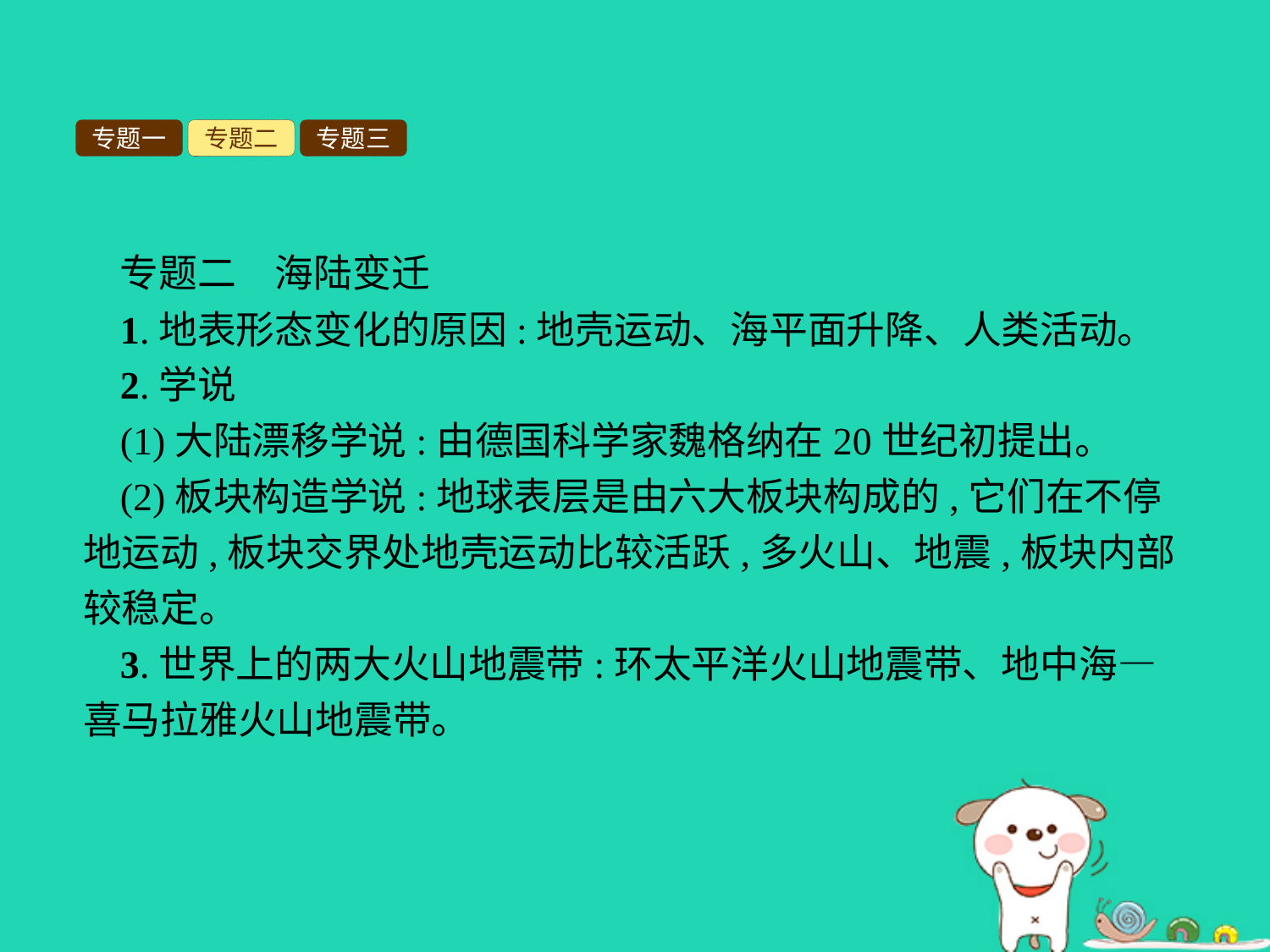

专题一
专题二
专题三
专题二　海陆变迁
1.地表形态变化的原因:地壳运动、海平面升降、人类活动。
2.学说
(1)大陆漂移学说:由德国科学家魏格纳在20世纪初提出。
(2)板块构造学说:地球表层是由六大板块构成的,它们在不停地运动,板块交界处地壳运动比较活跃,多火山、地震,板块内部较稳定。
3.世界上的两大火山地震带:环太平洋火山地震带、地中海—喜马拉雅火山地震带。